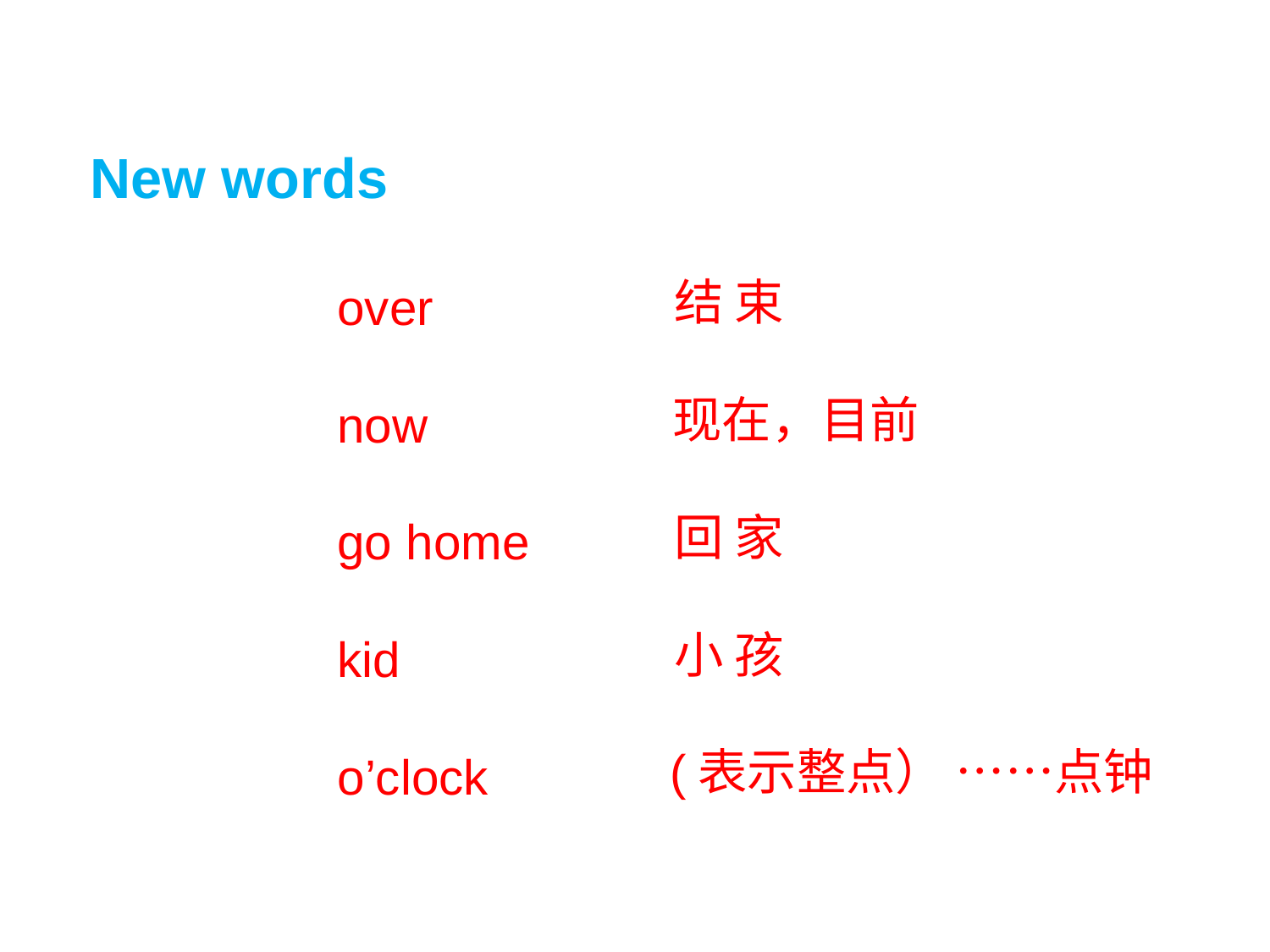

New words
结 束
over
现在，目前
now
回 家
go home
小 孩
kid
(表示整点） ……点钟
o’clock